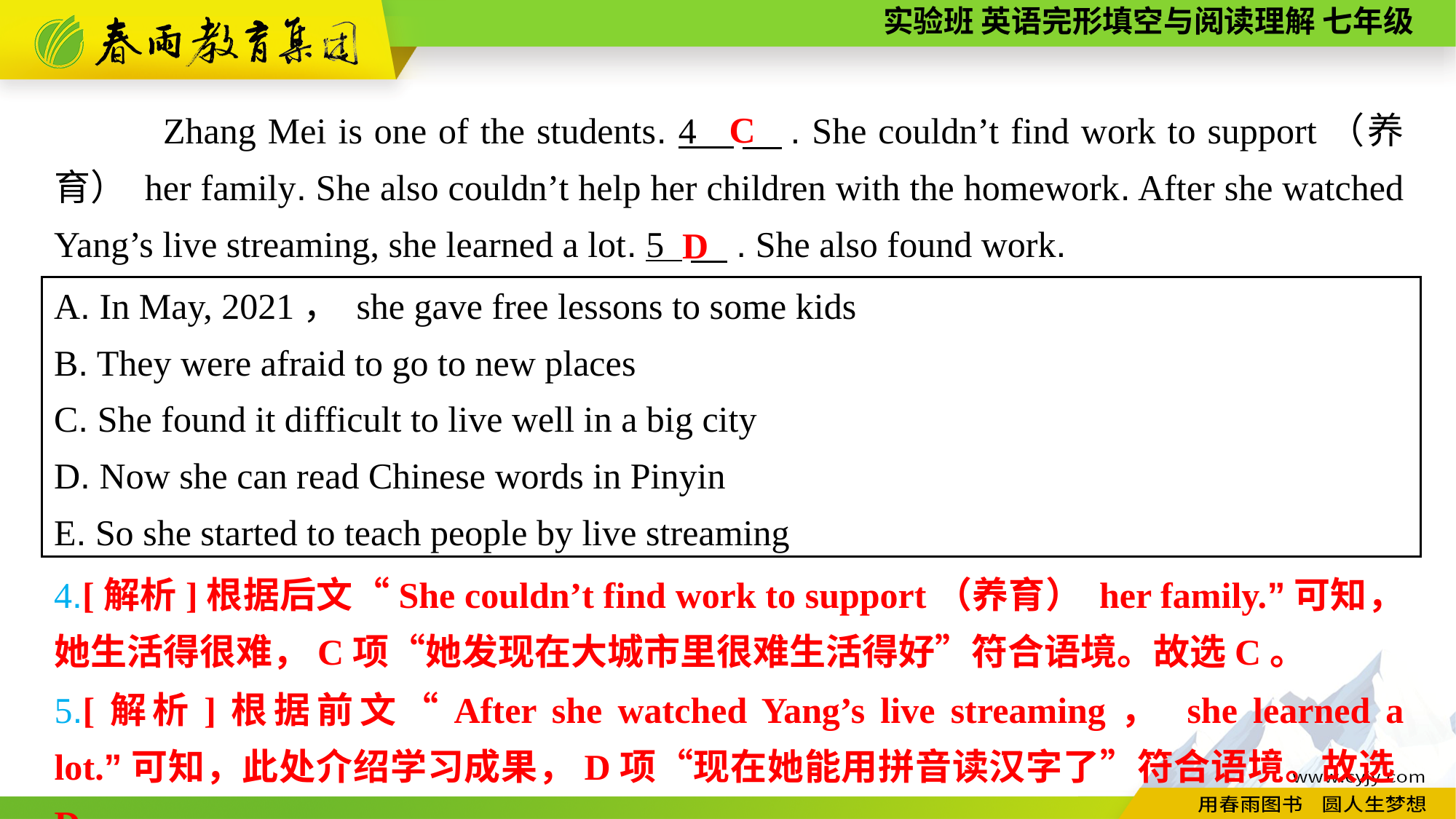

C
Zhang Mei is one of the students. 4   　. She couldn’t find work to support（养育） her family. She also couldn’t help her children with the homework. After she watched Yang’s live streaming, she learned a lot. 5  　. She also found work.
D
A. In May, 2021， she gave free lessons to some kids
B. They were afraid to go to new places
C. She found it difficult to live well in a big city
D. Now she can read Chinese words in Pinyin
E. So she started to teach people by live streaming

4.[解析]根据后文“She couldn’t find work to support（养育） her family.”可知，她生活得很难，C项“她发现在大城市里很难生活得好”符合语境。故选C。
5.[解析]根据前文“After she watched Yang’s live streaming， she learned a lot.”可知，此处介绍学习成果，D项“现在她能用拼音读汉字了”符合语境。故选D。